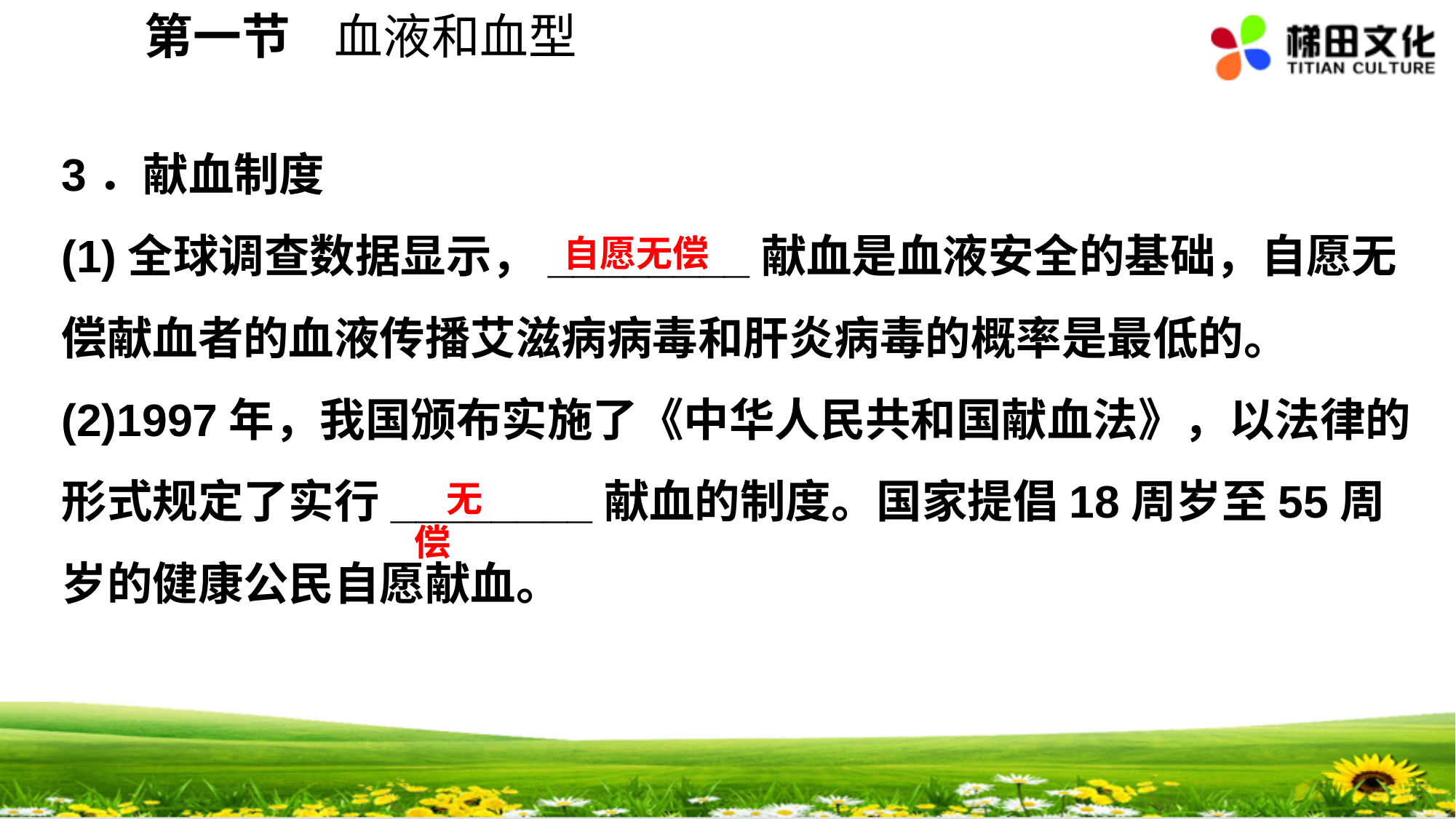

第一节    血液和血型
3．献血制度
(1)全球调查数据显示，________献血是血液安全的基础，自愿无偿献血者的血液传播艾滋病病毒和肝炎病毒的概率是最低的。
(2)1997年，我国颁布实施了《中华人民共和国献血法》，以法律的形式规定了实行________献血的制度。国家提倡18周岁至55周岁的健康公民自愿献血。
自愿无偿
无偿